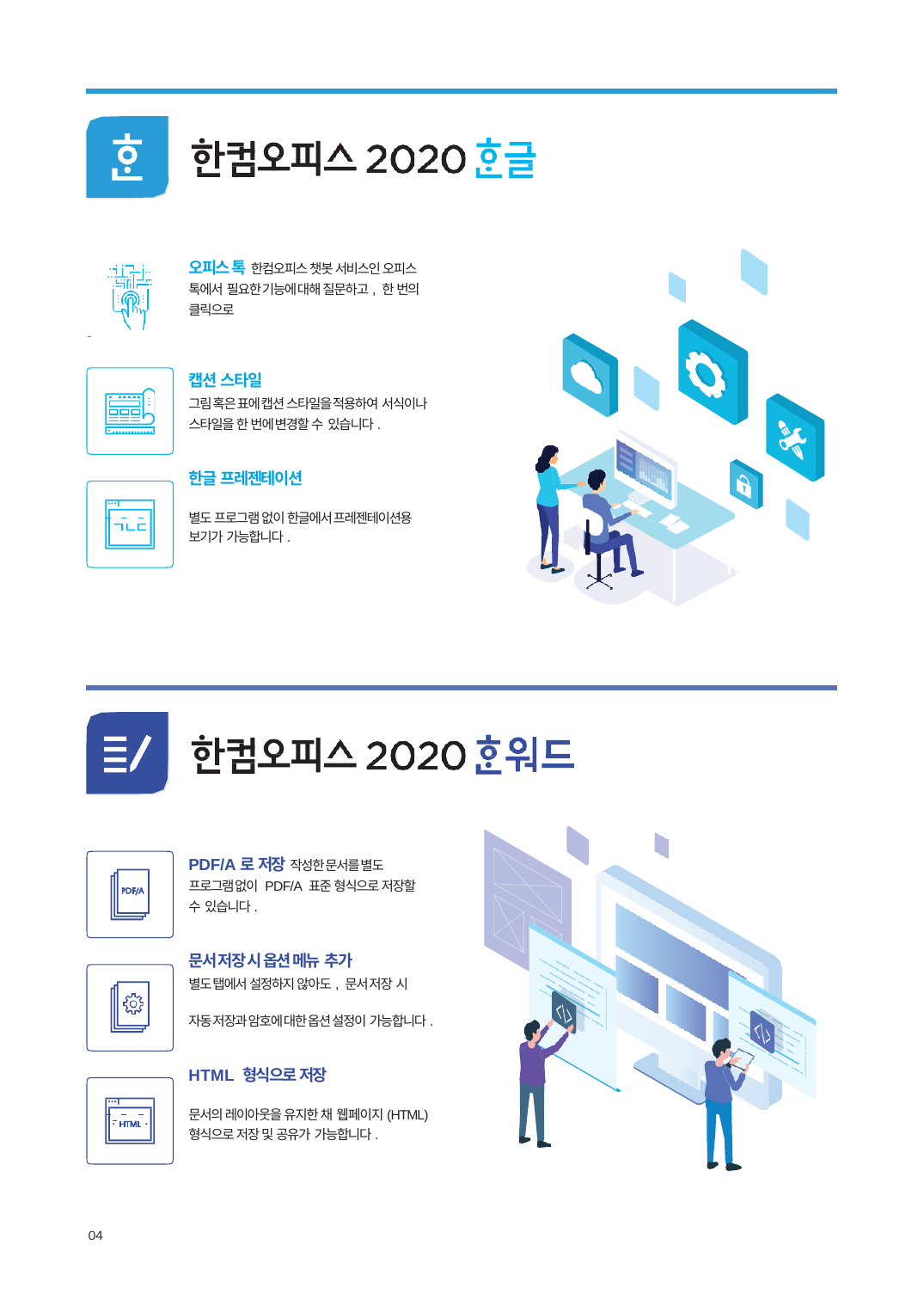

오피스 톡  한컴오피스 챗봇 서비스인 오피스 톡에서  필요한 기능에 대해 질문하고, 한 번의 클릭으로

캡션 스타일
그림 혹은 표에 캡션 스타일을 적용하여 서식이나

스타일을 한 번에 변경할 수 있습니다.

한글 프레젠테이션

별도 프로그램 없이 한글에서 프레젠테이션용  보기가 가능합니다.

PDF/A로 저장  작성한 문서를 별도 프로그램 없이  PDF/A 표준 형식으로 저장할 수 있습니다.

문서 저장 시 옵션 메뉴 추가
별도 탭에서 설정하지 않아도, 문서 저장 시

자동 저장과 암호에 대한 옵션 설정이 가능합니다.

HTML 형식으로 저장

문서의 레이아웃을 유지한 채 웹페이지(HTML)

형식으로 저장 및 공유가 가능합니다.

04